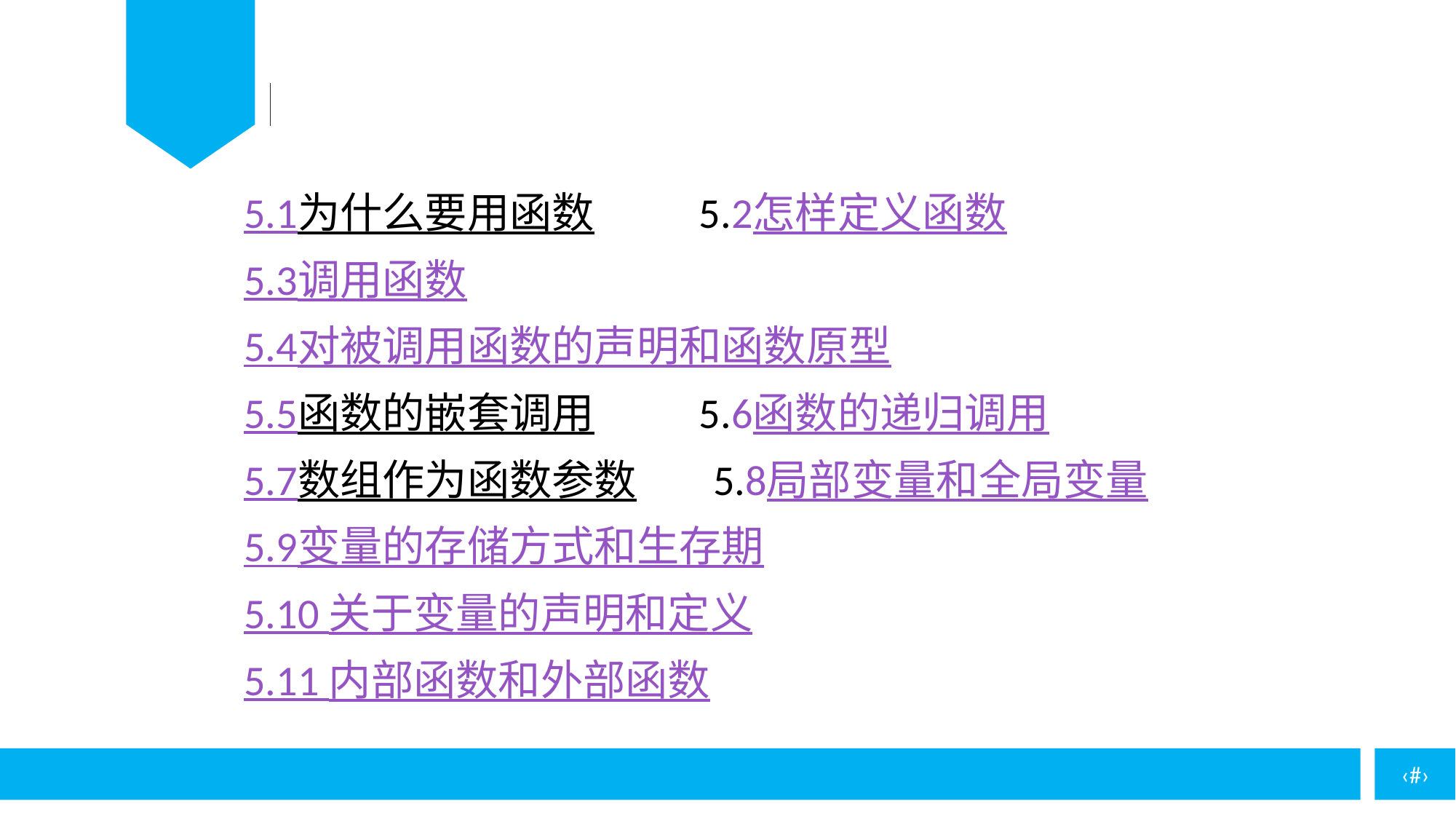

5.1为什么要用函数          5.2怎样定义函数
5.3调用函数
5.4对被调用函数的声明和函数原型
5.5函数的嵌套调用          5.6函数的递归调用
5.7数组作为函数参数       5.8局部变量和全局变量
5.9变量的存储方式和生存期
5.10 关于变量的声明和定义
5.11 内部函数和外部函数